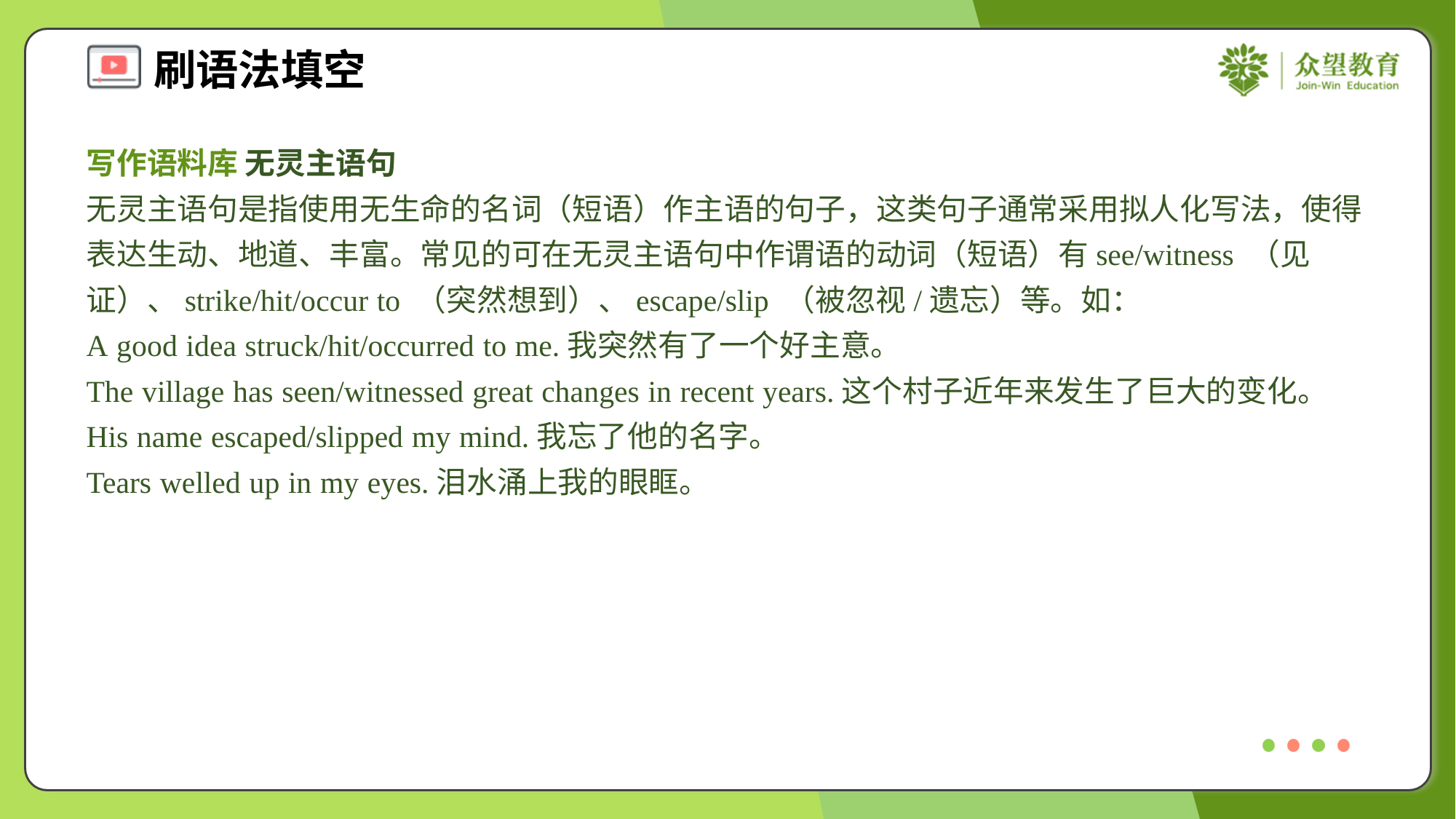

写作语料库 无灵主语句
无灵主语句是指使用无生命的名词（短语）作主语的句子，这类句子通常采用拟人化写法，使得表达生动、地道、丰富。常见的可在无灵主语句中作谓语的动词（短语）有see/witness （见证）、strike/hit/occur to （突然想到）、escape/slip （被忽视/遗忘）等。如：
A good idea struck/hit/occurred to me.我突然有了一个好主意。
The village has seen/witnessed great changes in recent years.这个村子近年来发生了巨大的变化。
His name escaped/slipped my mind.我忘了他的名字。
Tears welled up in my eyes.泪水涌上我的眼眶。